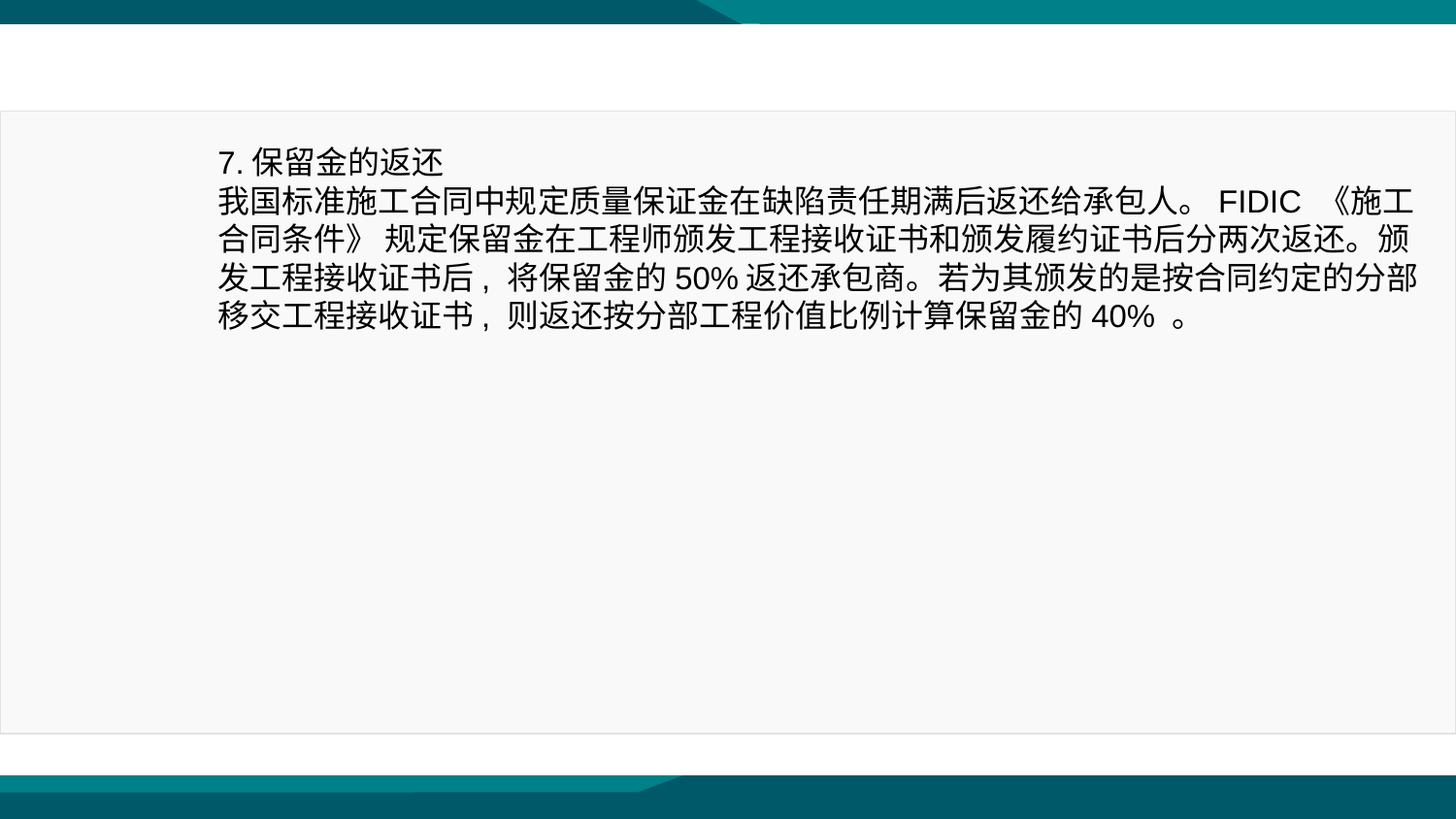

7.保留金的返还
我国标准施工合同中规定质量保证金在缺陷责任期满后返还给承包人。FIDIC 《施工合同条件》 规定保留金在工程师颁发工程接收证书和颁发履约证书后分两次返还。颁发工程接收证书后, 将保留金的50%返还承包商。若为其颁发的是按合同约定的分部移交工程接收证书, 则返还按分部工程价值比例计算保留金的40% 。